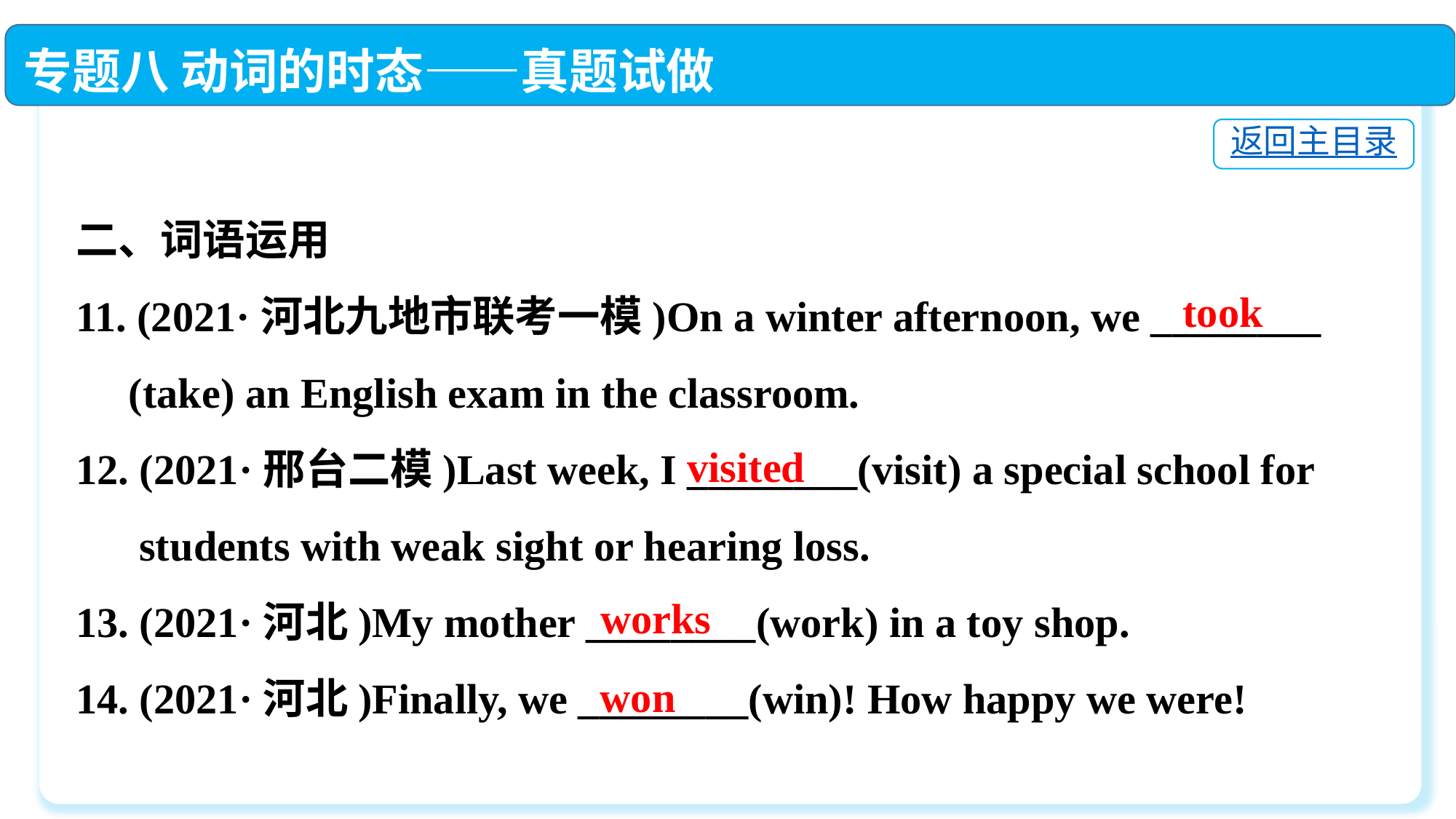

专题八 动词的时态——真题试做

返回主目录
二、词语运用
11. (2021·河北九地市联考一模)On a winter afternoon, we ________
     (take) an English exam in the classroom.
12. (2021·邢台二模)Last week, I ________(visit) a special school for
      students with weak sight or hearing loss.
13. (2021·河北)My mother ________(work) in a toy shop.
14. (2021·河北)Finally, we ________(win)! How happy we were!

took
visited
works
won